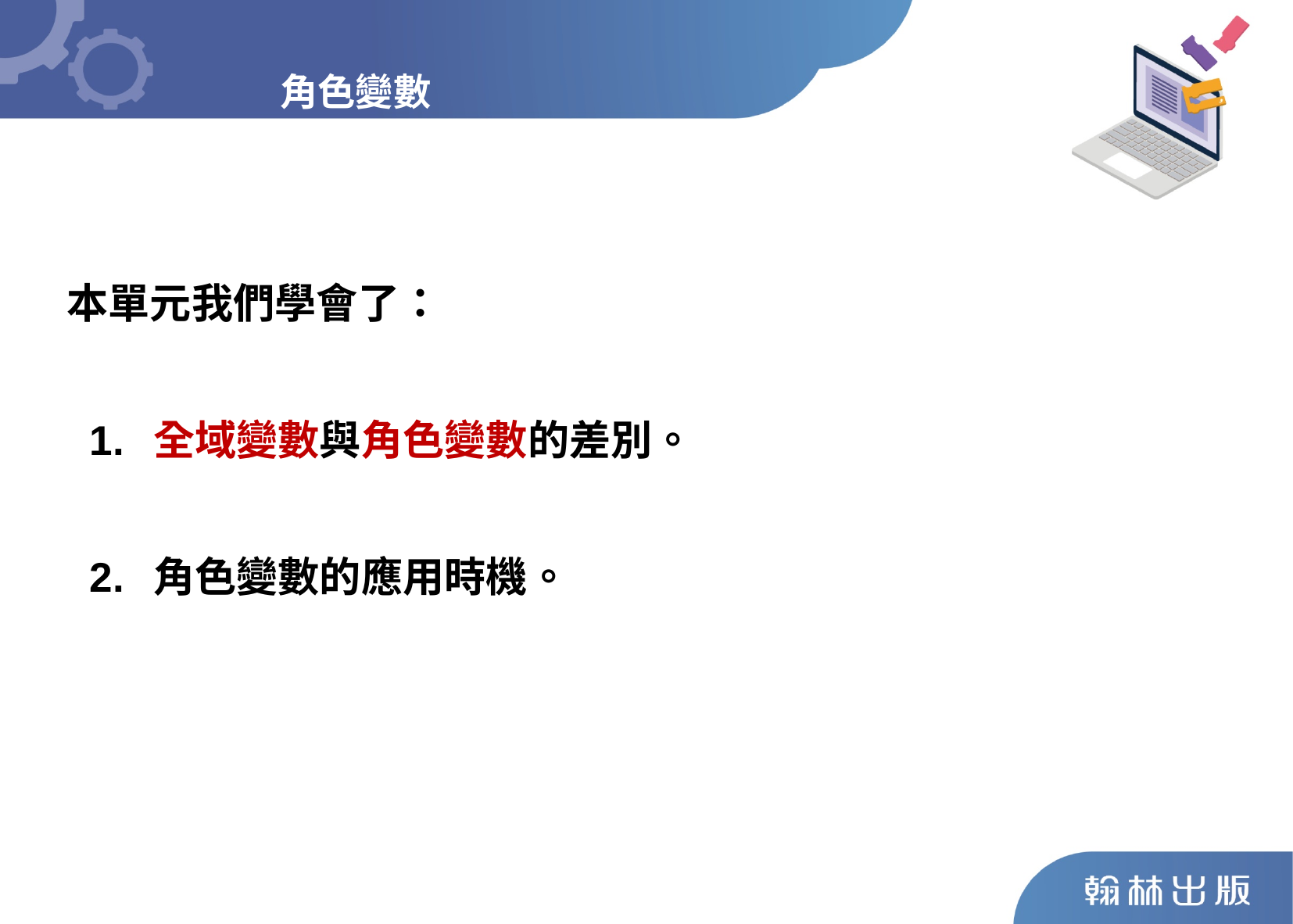

角色變數
本單元我們學會了：

  1. 全域變數與角色變數的差別。

  2. 角色變數的應用時機。